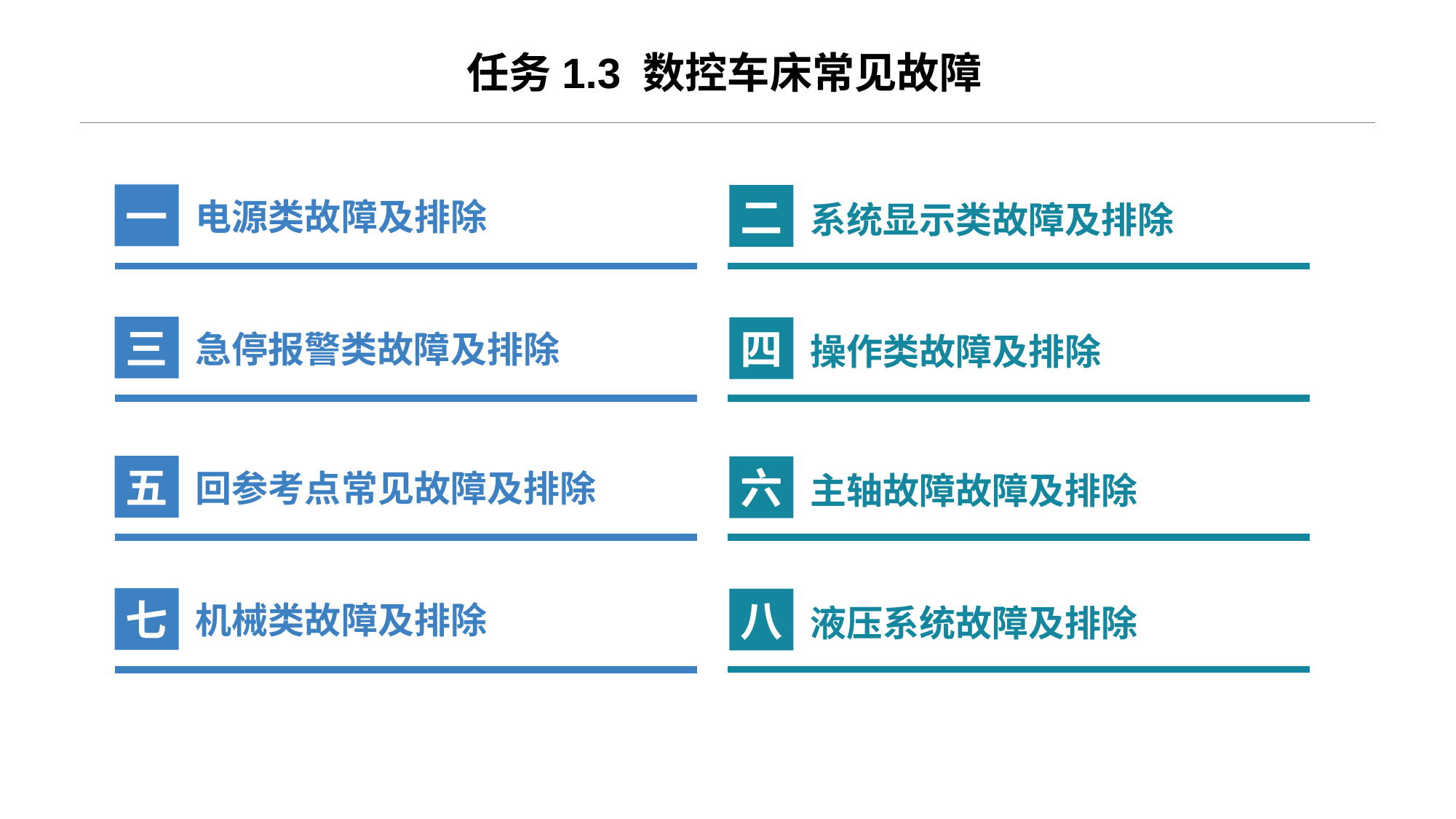

任务1.3 数控车床常见故障
电源类故障及排除
一
二
系统显示类故障及排除
急停报警类故障及排除
三
四
操作类故障及排除
回参考点常见故障及排除
五
六
主轴故障故障及排除
机械类故障及排除
七
八
液压系统故障及排除